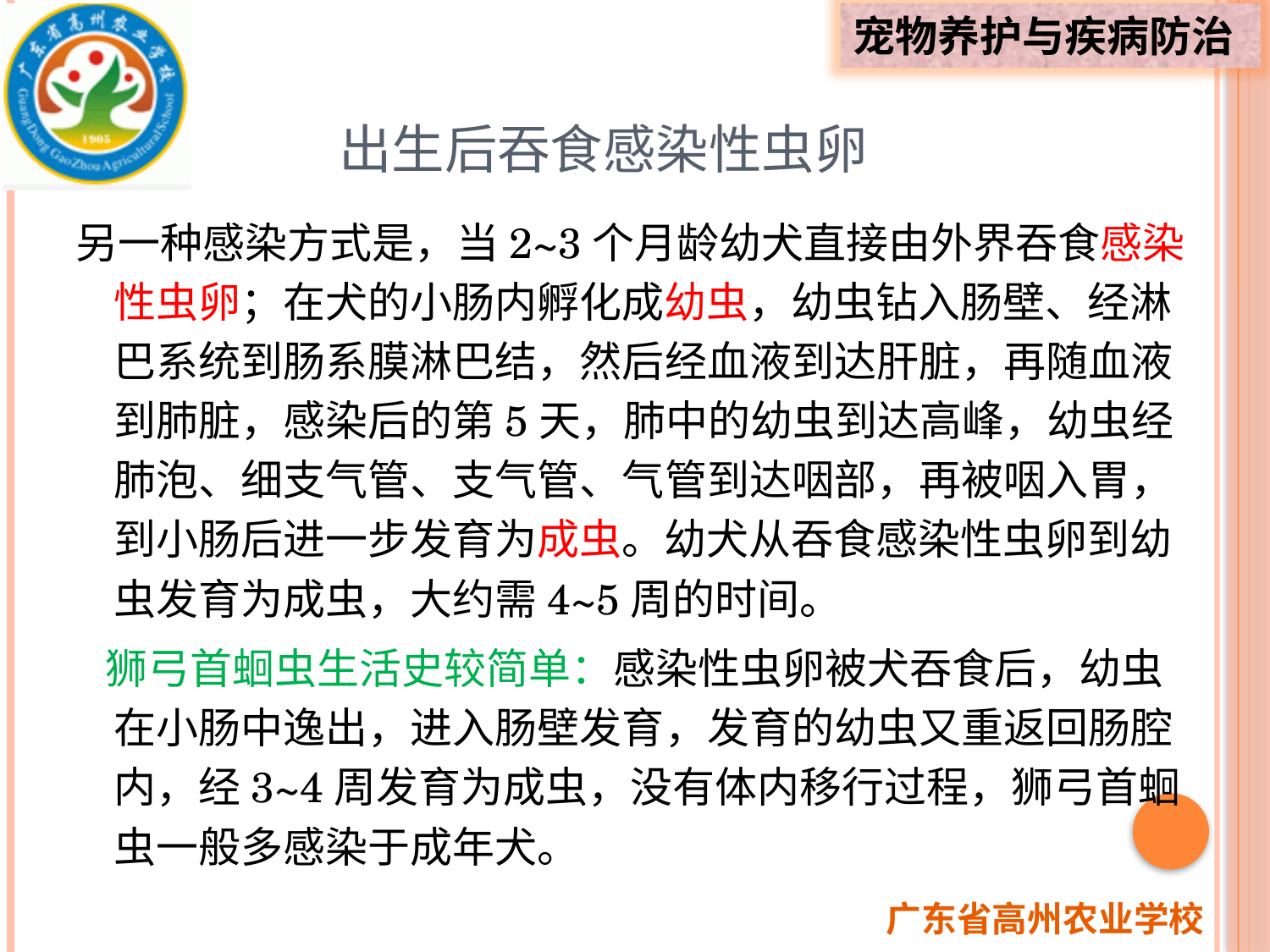

# 出生后吞食感染性虫卵
另一种感染方式是，当2~3个月龄幼犬直接由外界吞食感染性虫卵；在犬的小肠内孵化成幼虫，幼虫钻入肠壁、经淋巴系统到肠系膜淋巴结，然后经血液到达肝脏，再随血液到肺脏，感染后的第5天，肺中的幼虫到达高峰，幼虫经肺泡、细支气管、支气管、气管到达咽部，再被咽入胃，到小肠后进一步发育为成虫。幼犬从吞食感染性虫卵到幼虫发育为成虫，大约需4~5周的时间。
  狮弓首蛔虫生活史较简单：感染性虫卵被犬吞食后，幼虫在小肠中逸出，进入肠壁发育，发育的幼虫又重返回肠腔内，经3~4周发育为成虫，没有体内移行过程，狮弓首蛔虫一般多感染于成年犬。